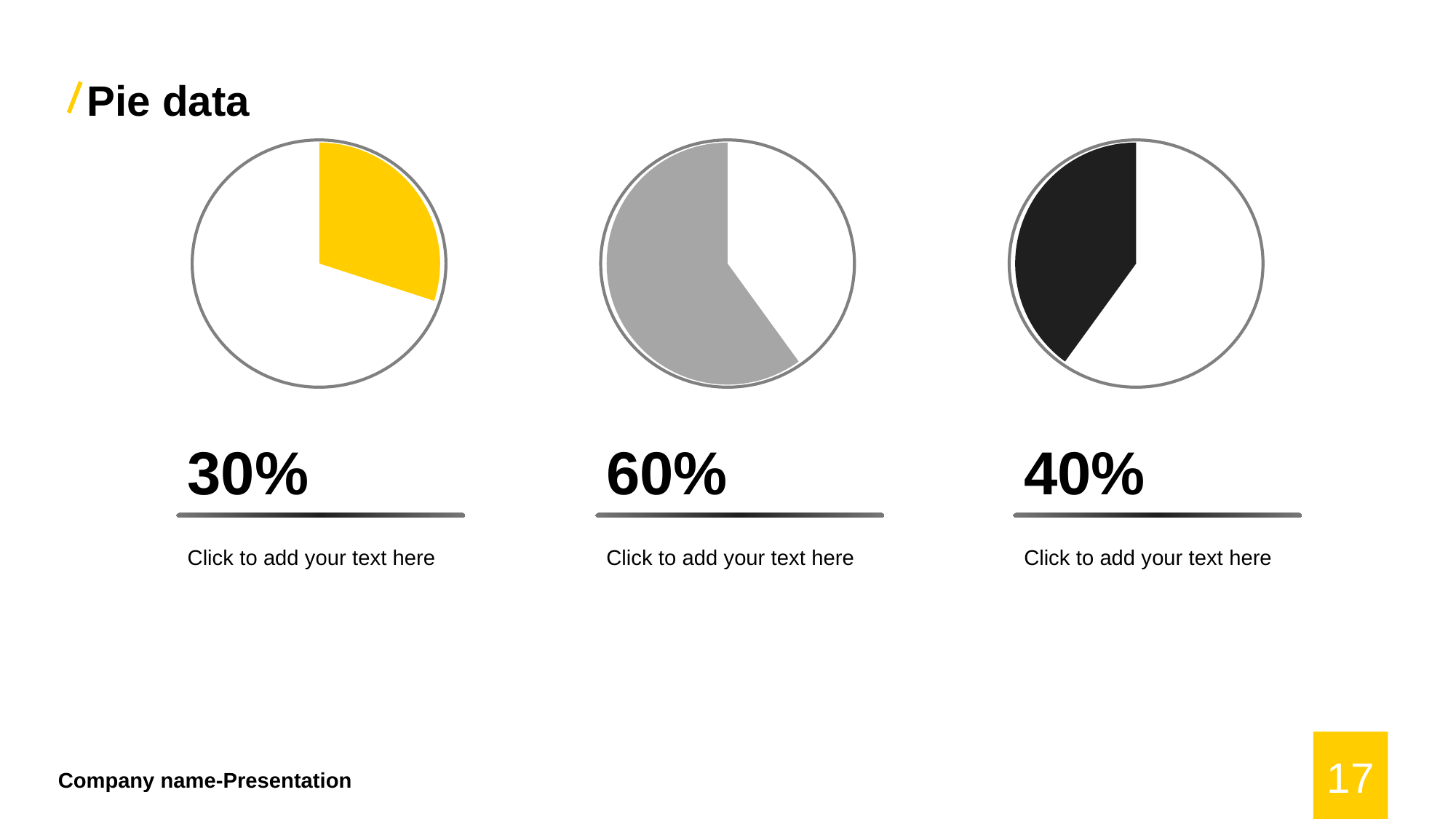

Pie data

### Chart

| Category | 销售额 |
|---|---|
| 第一季度 | 30.0 |
| 第二季度 | 70.0 |

### Chart

| Category | 销售额 |
|---|---|
| 第一季度 | 40.0 |
| 第二季度 | 60.0 |

### Chart

| Category | 销售额 |
|---|---|
| 第一季度 | 60.0 |
| 第二季度 | 40.0 |
30%
60%
40%

Click to add your text here
Click to add your text here
Click to add your text here
17
Company name-Presentation